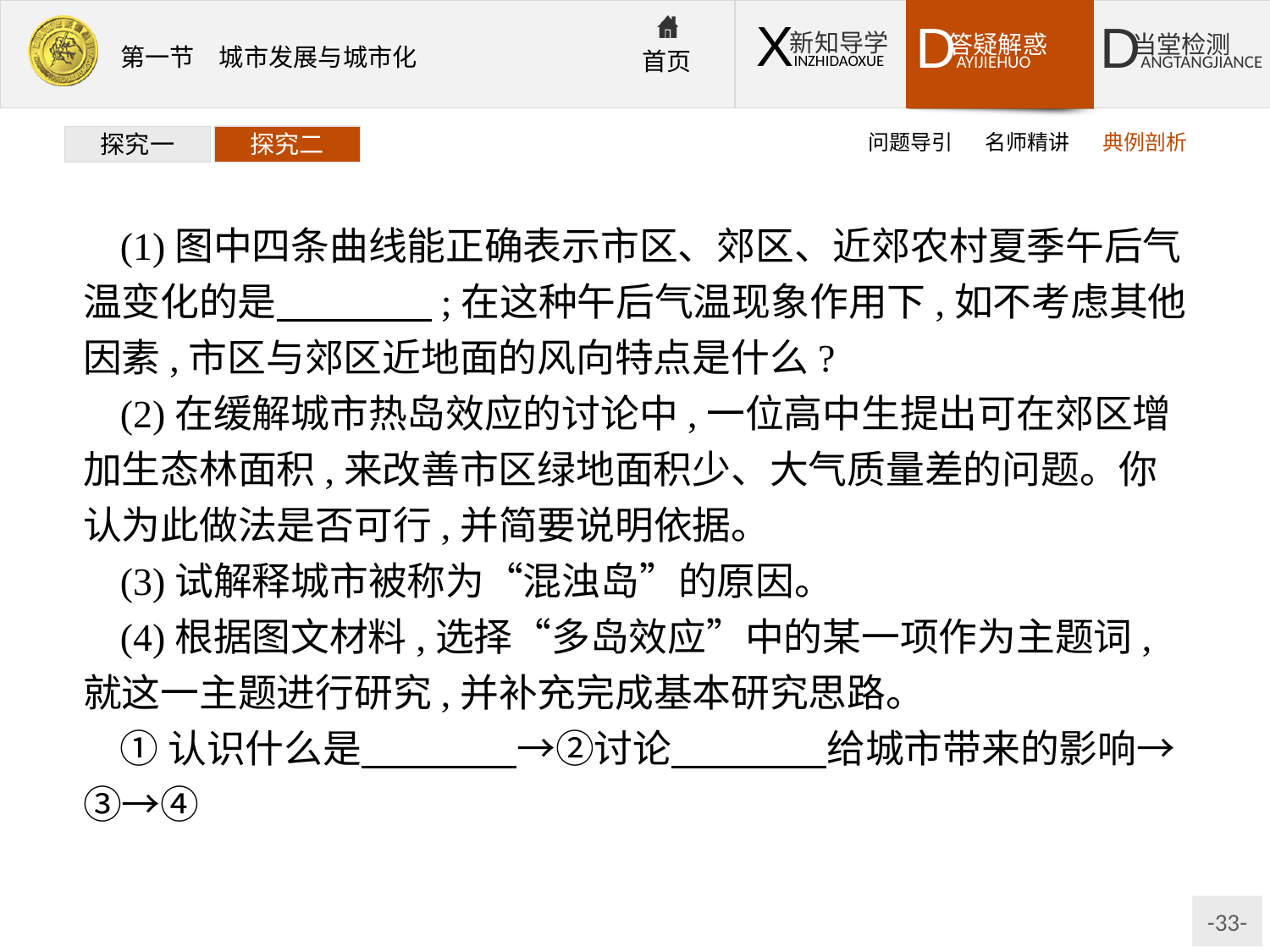

问题导引
名师精讲
典例剖析
探究一
探究二
(1)图中四条曲线能正确表示市区、郊区、近郊农村夏季午后气温变化的是　　　　;在这种午后气温现象作用下,如不考虑其他因素,市区与郊区近地面的风向特点是什么?
(2)在缓解城市热岛效应的讨论中,一位高中生提出可在郊区增加生态林面积,来改善市区绿地面积少、大气质量差的问题。你认为此做法是否可行,并简要说明依据。
(3)试解释城市被称为“混浊岛”的原因。
(4)根据图文材料,选择“多岛效应”中的某一项作为主题词,就这一主题进行研究,并补充完成基本研究思路。
①认识什么是　　　　→②讨论　　　　给城市带来的影响→③→④